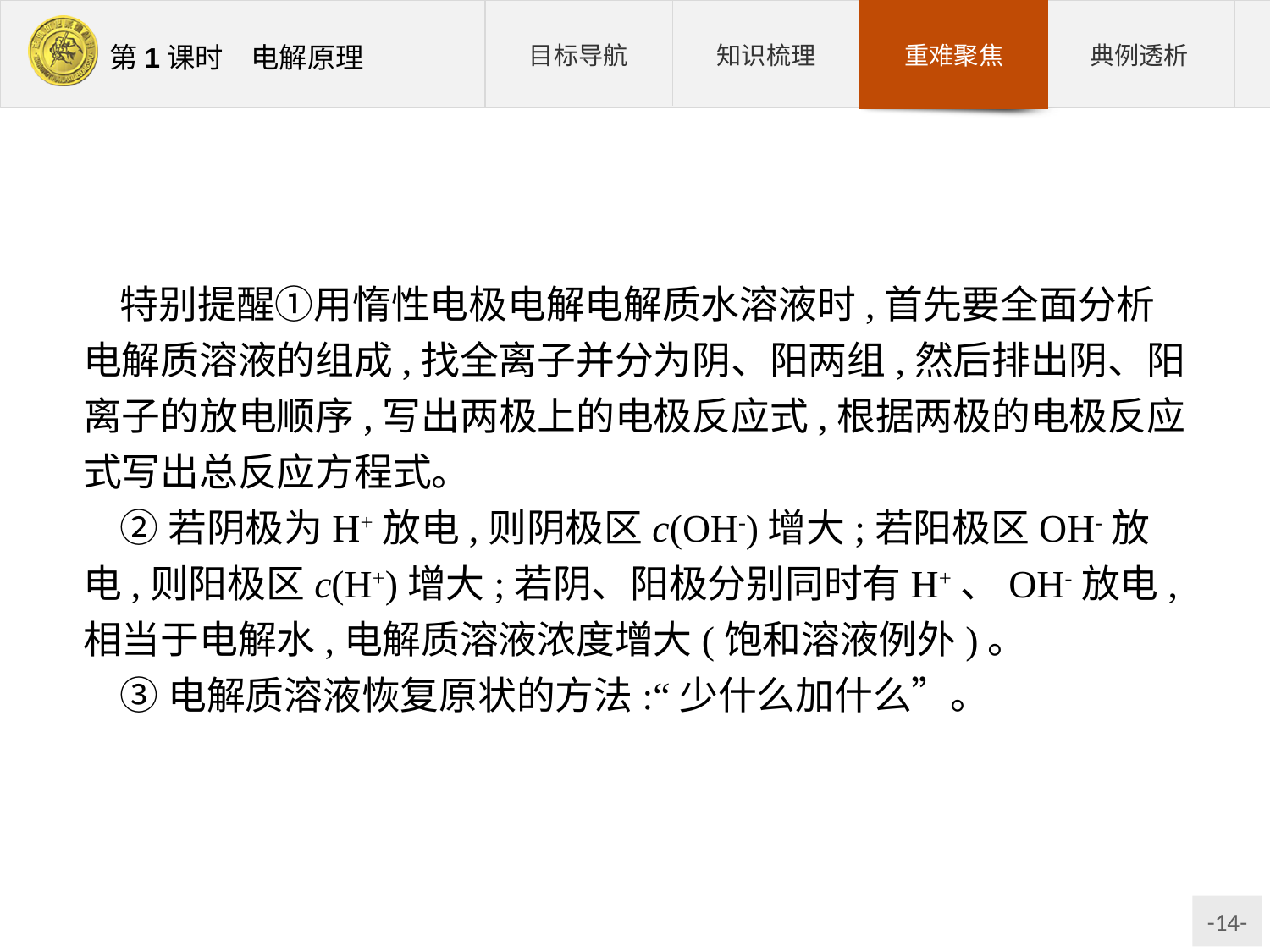

特别提醒①用惰性电极电解电解质水溶液时,首先要全面分析电解质溶液的组成,找全离子并分为阴、阳两组,然后排出阴、阳离子的放电顺序,写出两极上的电极反应式,根据两极的电极反应式写出总反应方程式。
②若阴极为H+放电,则阴极区c(OH-)增大;若阳极区OH-放电,则阳极区c(H+)增大;若阴、阳极分别同时有H+、OH-放电,相当于电解水,电解质溶液浓度增大(饱和溶液例外)。
③电解质溶液恢复原状的方法:“少什么加什么”。